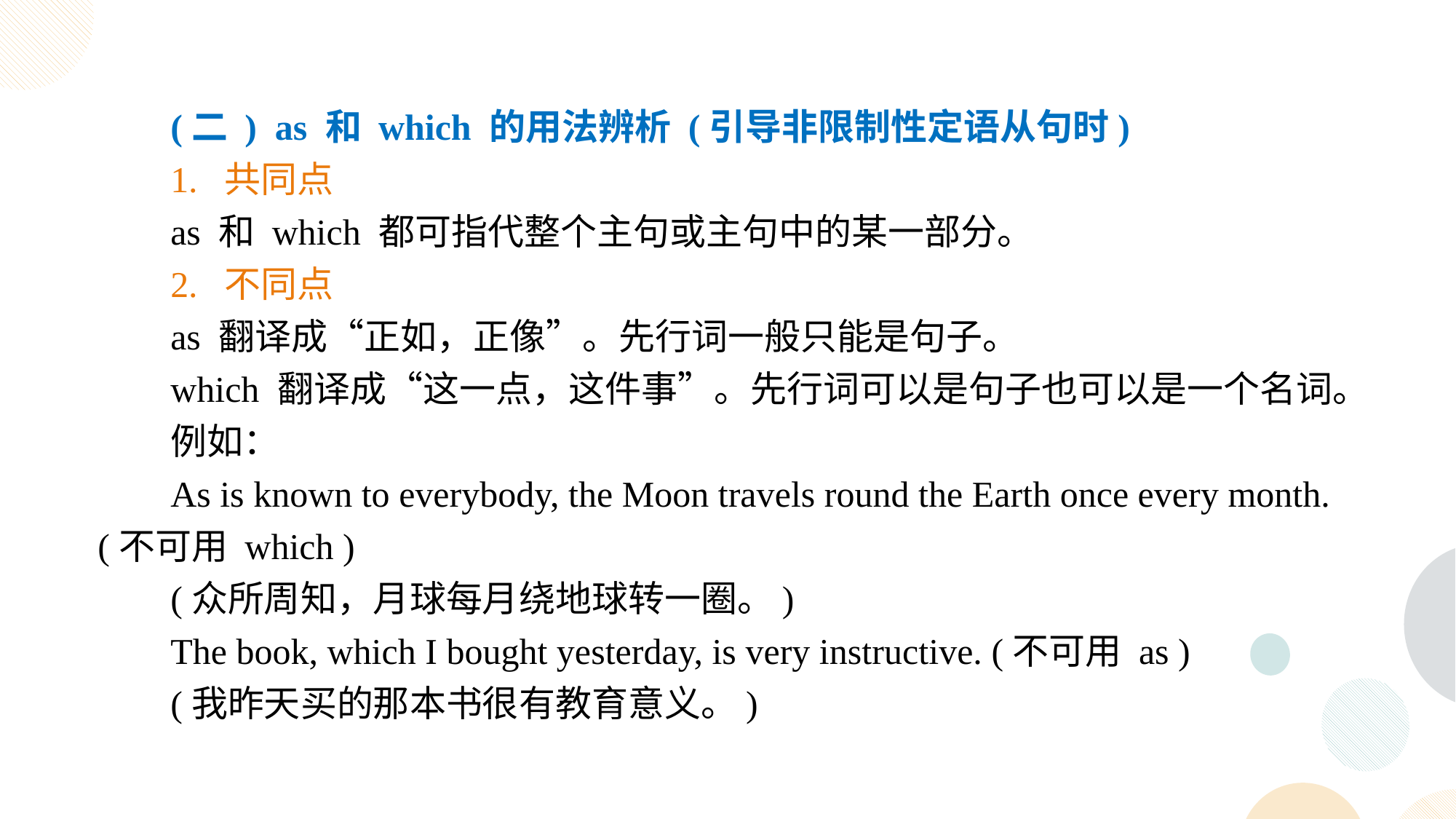

(二 )  as 和 which 的用法辨析 (引导非限制性定语从句时)
1.  共同点
as 和 which 都可指代整个主句或主句中的某一部分。
2.  不同点
as 翻译成“正如，正像”。先行词一般只能是句子。
which 翻译成“这一点，这件事”。先行词可以是句子也可以是一个名词。
例如：
As is known to everybody, the Moon travels round the Earth once every month. (不可用 which )
(众所周知，月球每月绕地球转一圈。)
The book, which I bought yesterday, is very instructive. (不可用 as )
(我昨天买的那本书很有教育意义。)